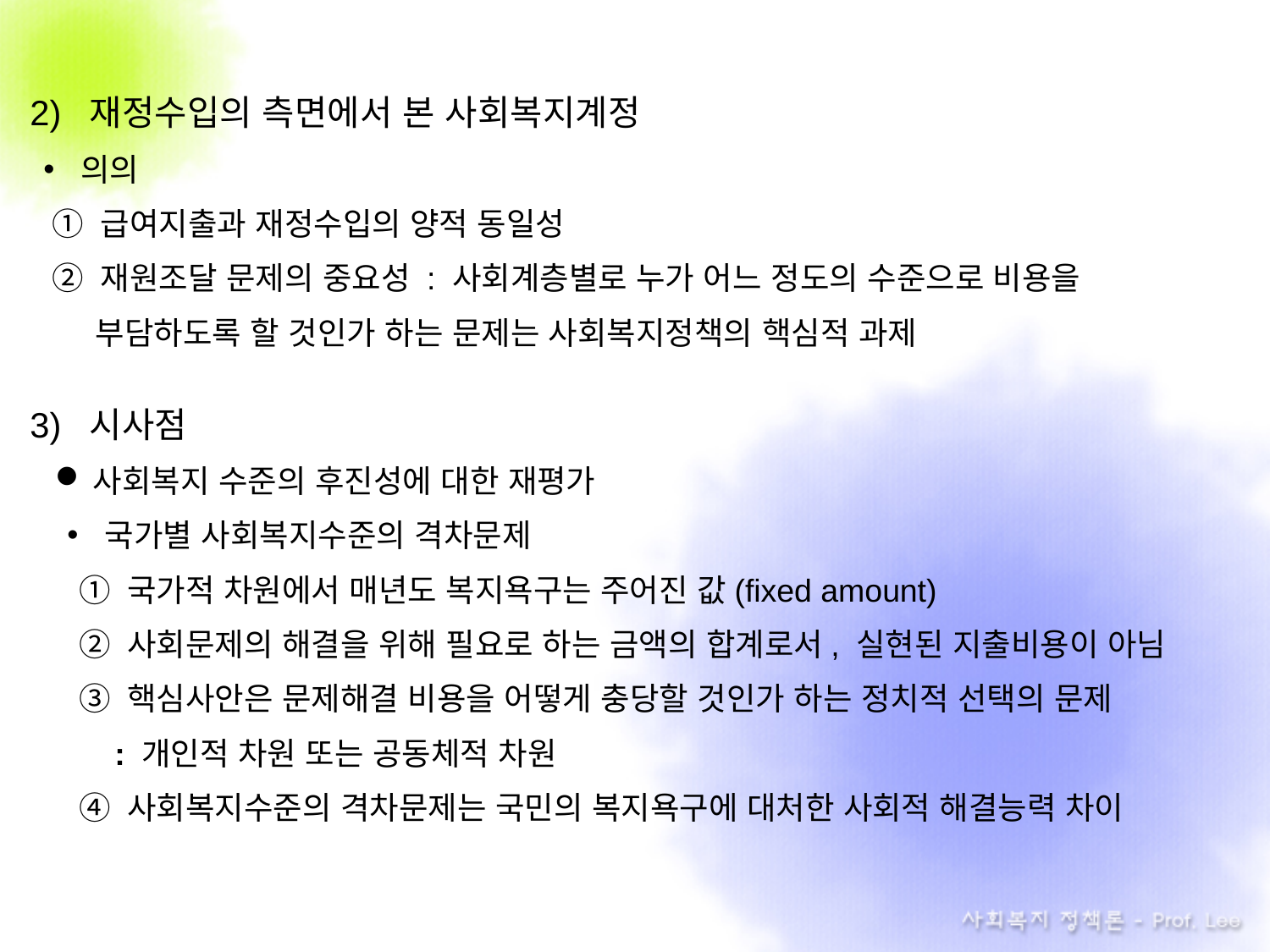

2)  재정수입의 측면에서 본 사회복지계정
의의
 ① 급여지출과 재정수입의 양적 동일성
 ② 재원조달 문제의 중요성 : 사회계층별로 누가 어느 정도의 수준으로 비용을
     부담하도록 할 것인가 하는 문제는 사회복지정책의 핵심적 과제

3)  시사점
사회복지 수준의 후진성에 대한 재평가
국가별 사회복지수준의 격차문제
① 국가적 차원에서 매년도 복지욕구는 주어진 값(fixed amount)
② 사회문제의 해결을 위해 필요로 하는 금액의 합계로서, 실현된 지출비용이 아님
③ 핵심사안은 문제해결 비용을 어떻게 충당할 것인가 하는 정치적 선택의 문제
    : 개인적 차원 또는 공동체적 차원
④ 사회복지수준의 격차문제는 국민의 복지욕구에 대처한 사회적 해결능력 차이